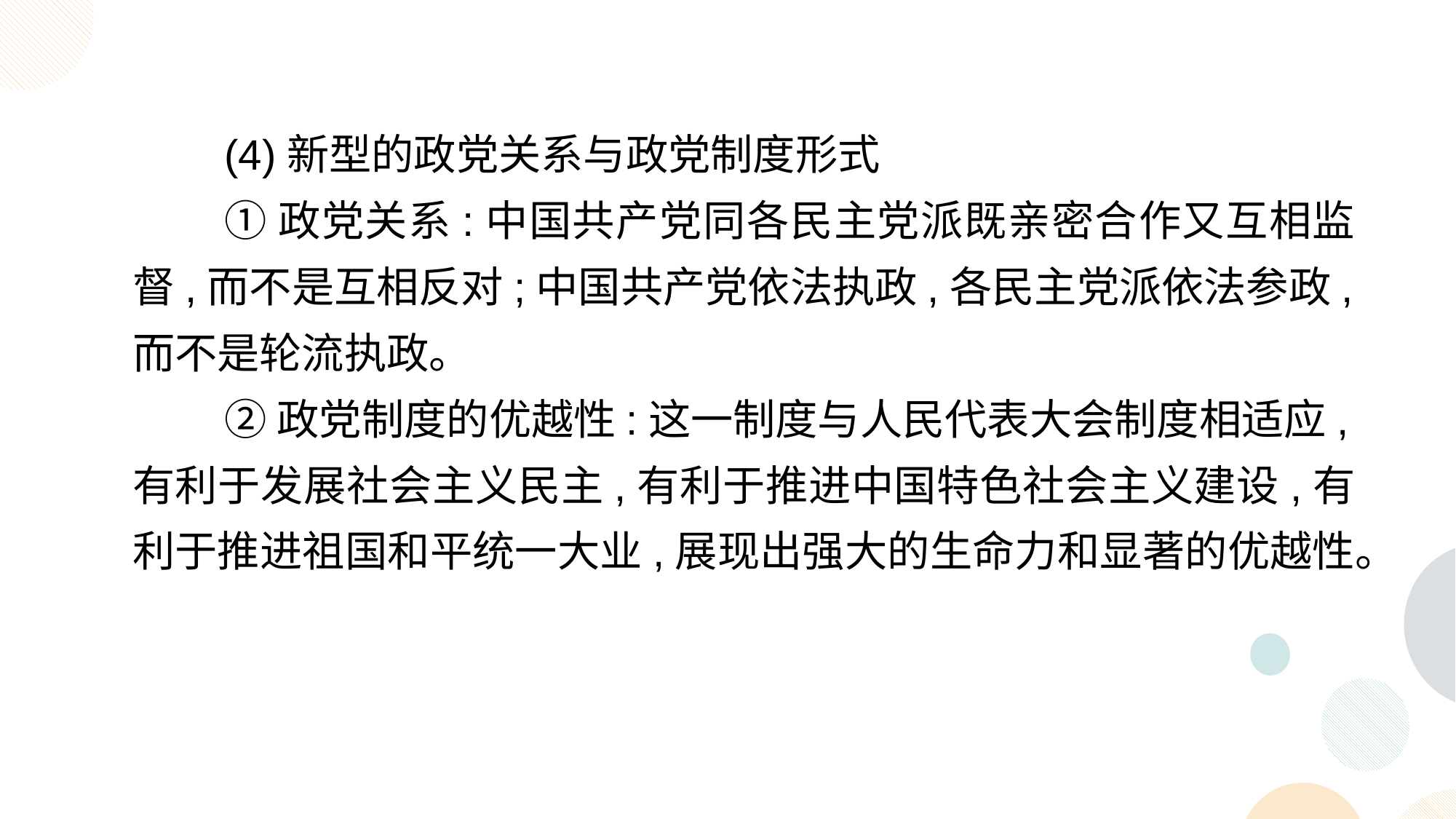

(4)新型的政党关系与政党制度形式
①政党关系:中国共产党同各民主党派既亲密合作又互相监督,而不是互相反对;中国共产党依法执政,各民主党派依法参政,而不是轮流执政。
②政党制度的优越性:这一制度与人民代表大会制度相适应,有利于发展社会主义民主,有利于推进中国特色社会主义建设,有利于推进祖国和平统一大业,展现出强大的生命力和显著的优越性。